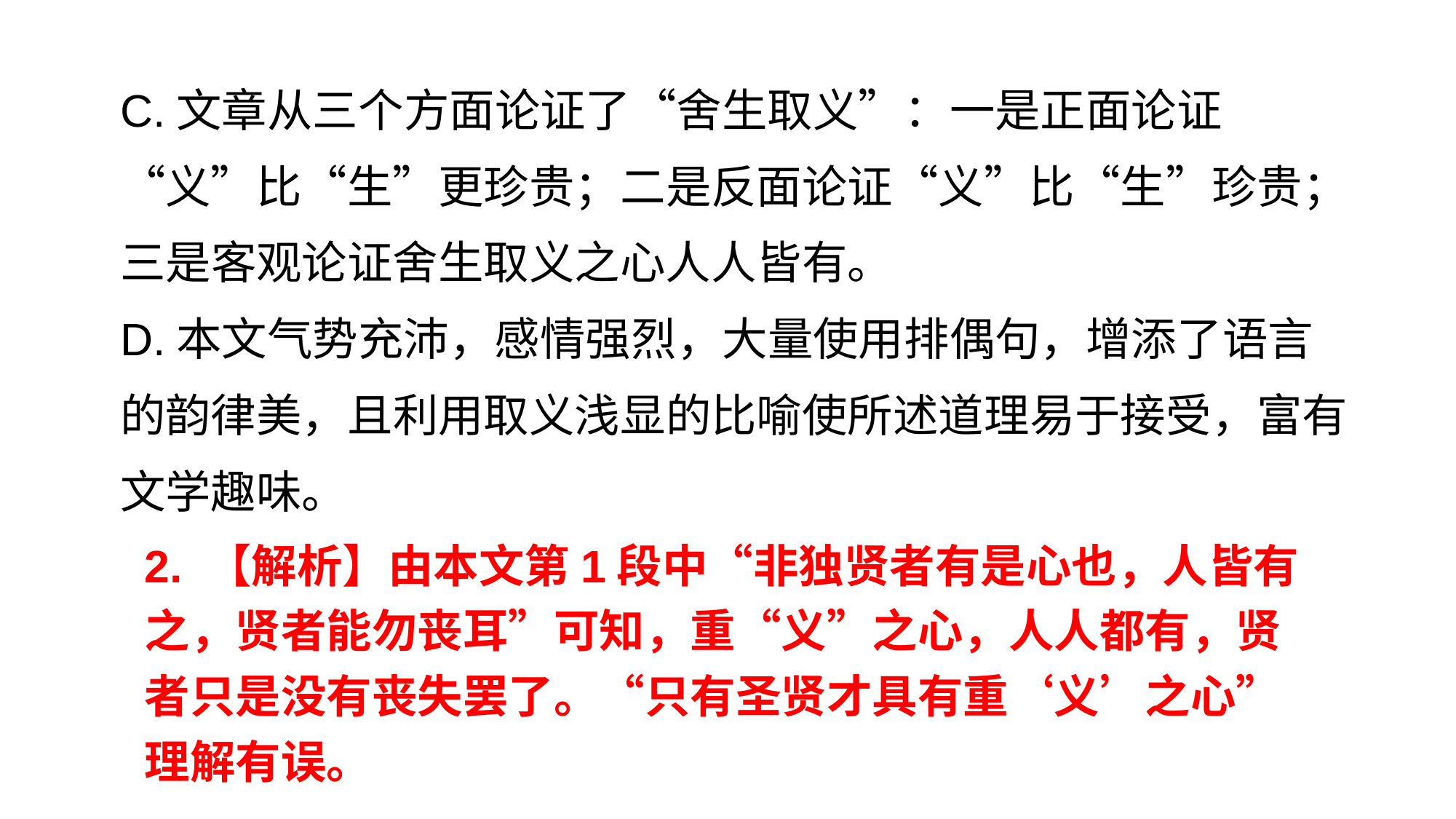

C.文章从三个方面论证了“舍生取义”：一是正面论证“义”比“生”更珍贵；二是反面论证“义”比“生”珍贵；三是客观论证舍生取义之心人人皆有。
D.本文气势充沛，感情强烈，大量使用排偶句，增添了语言的韵律美，且利用取义浅显的比喻使所述道理易于接受，富有文学趣味。
2. 【解析】由本文第1段中“非独贤者有是心也，人皆有之，贤者能勿丧耳”可知，重“义”之心，人人都有，贤者只是没有丧失罢了。“只有圣贤才具有重‘义’之心”理解有误。